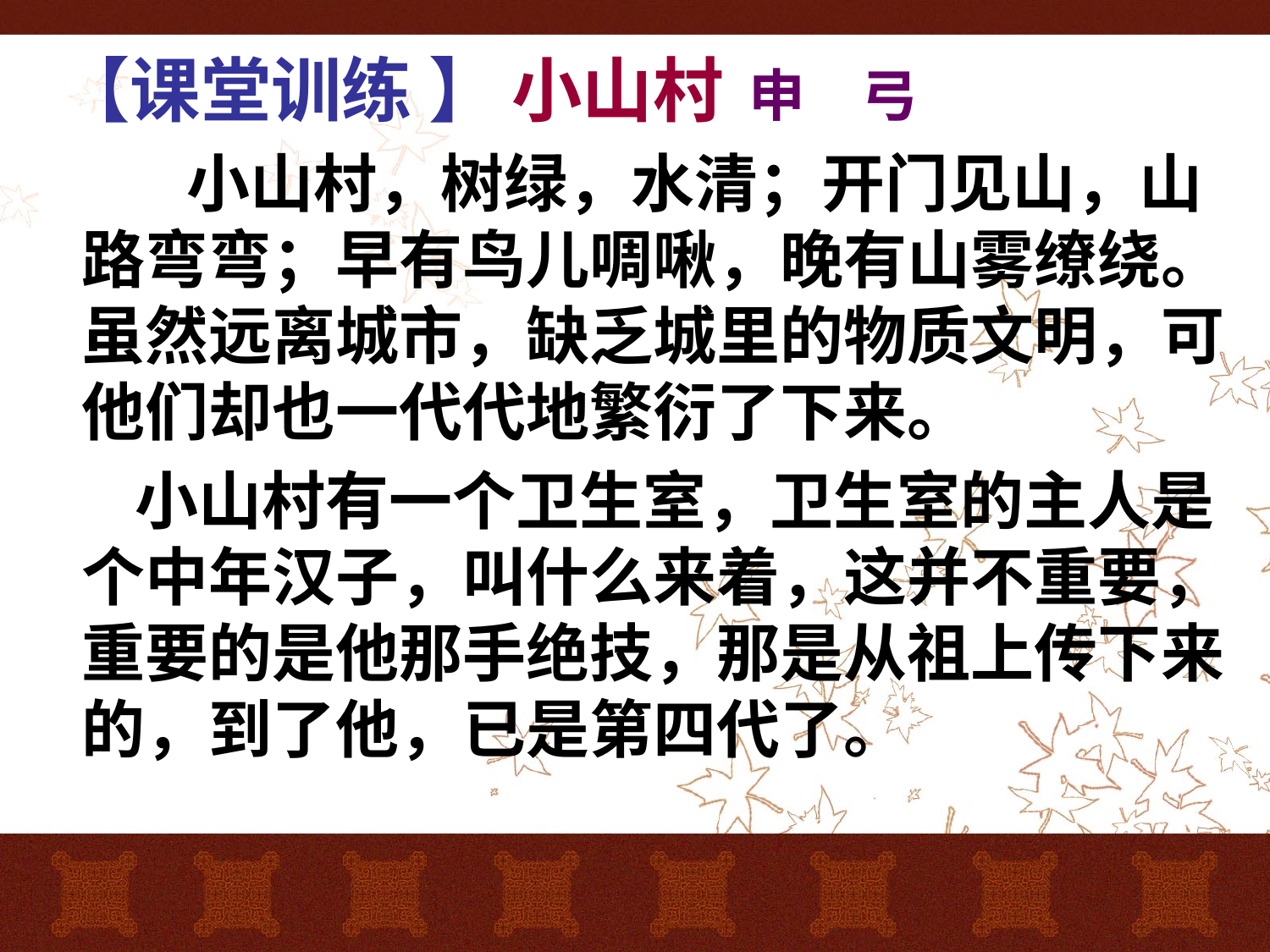

【课堂训练 】 小山村  申　弓
           小山村，树绿，水清；开门见山，山路弯弯；早有鸟儿啁啾，晚有山雾缭绕。虽然远离城市，缺乏城里的物质文明，可他们却也一代代地繁衍了下来。
      小山村有一个卫生室，卫生室的主人是个中年汉子，叫什么来着，这并不重要，重要的是他那手绝技，那是从祖上传下来的，到了他，已是第四代了。